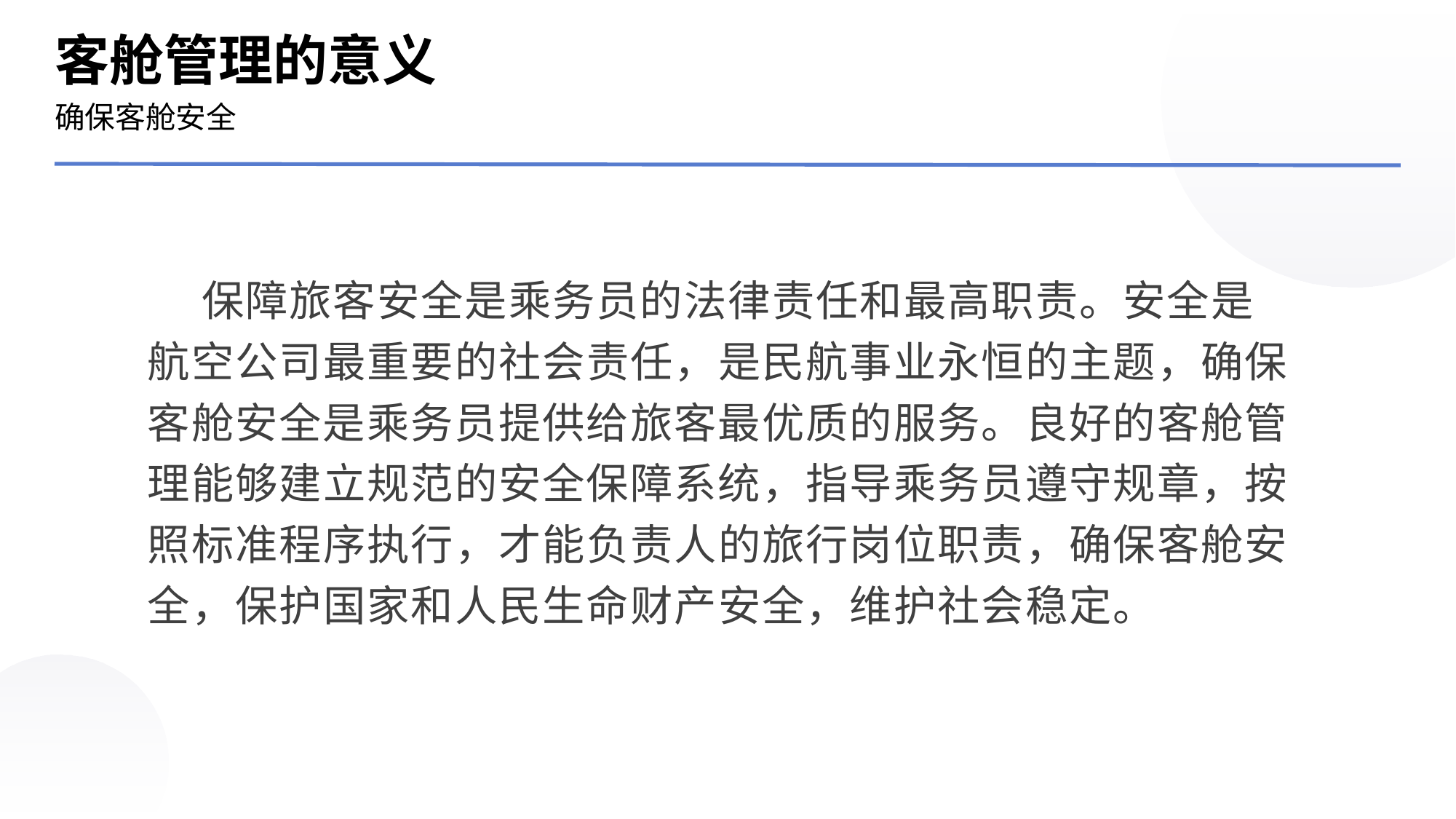

客舱管理的意义
确保客舱安全
    保障旅客安全是乘务员的法律责任和最高职责。安全是航空公司最重要的社会责任，是民航事业永恒的主题，确保客舱安全是乘务员提供给旅客最优质的服务。良好的客舱管理能够建立规范的安全保障系统，指导乘务员遵守规章，按照标准程序执行，才能负责人的旅行岗位职责，确保客舱安全，保护国家和人民生命财产安全，维护社会稳定。